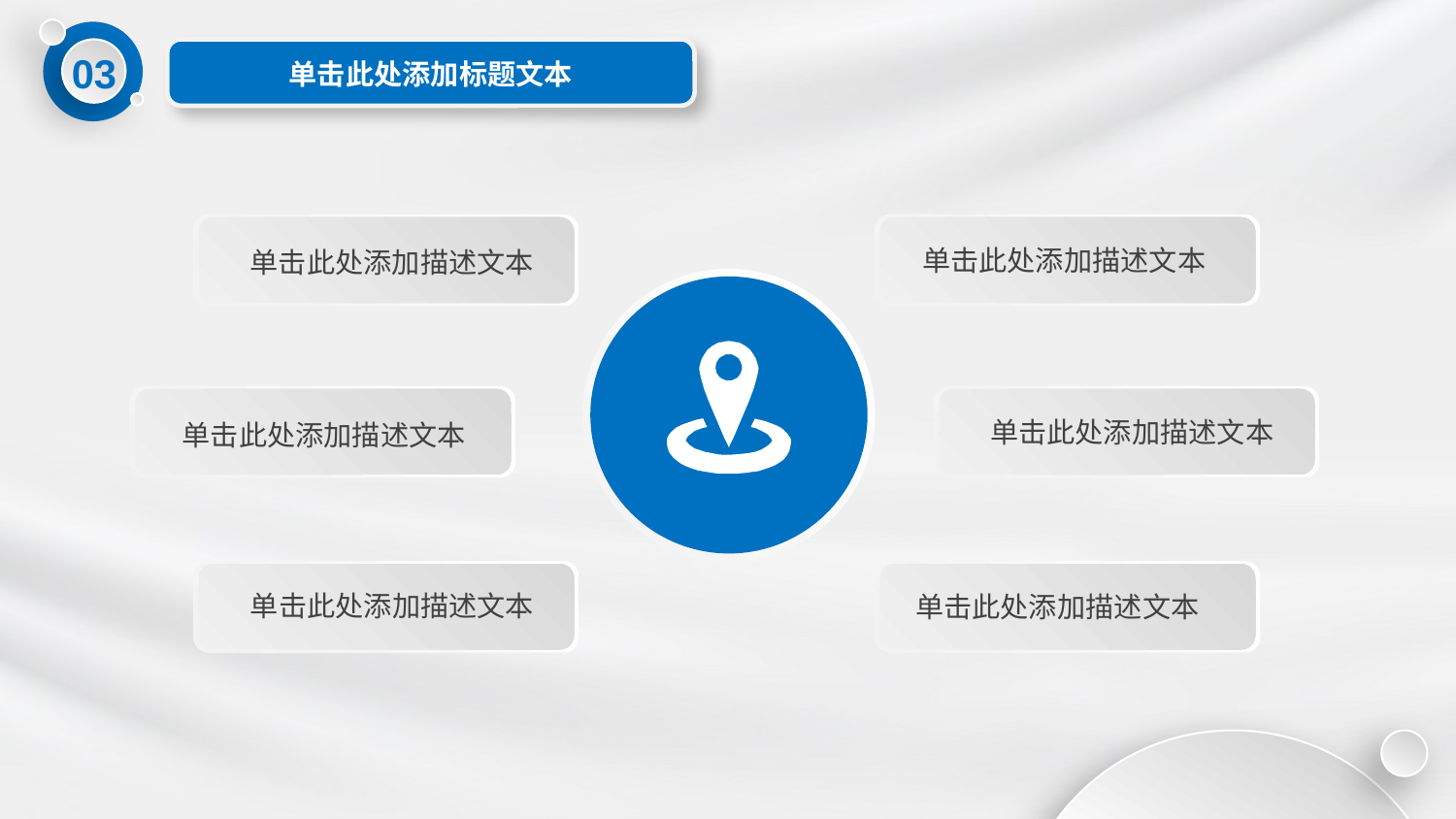

03

单击此处添加标题文本

单击此处添加描述文本
单击此处添加描述文本

单击此处添加描述文本
单击此处添加描述文本

单击此处添加描述文本
单击此处添加描述文本